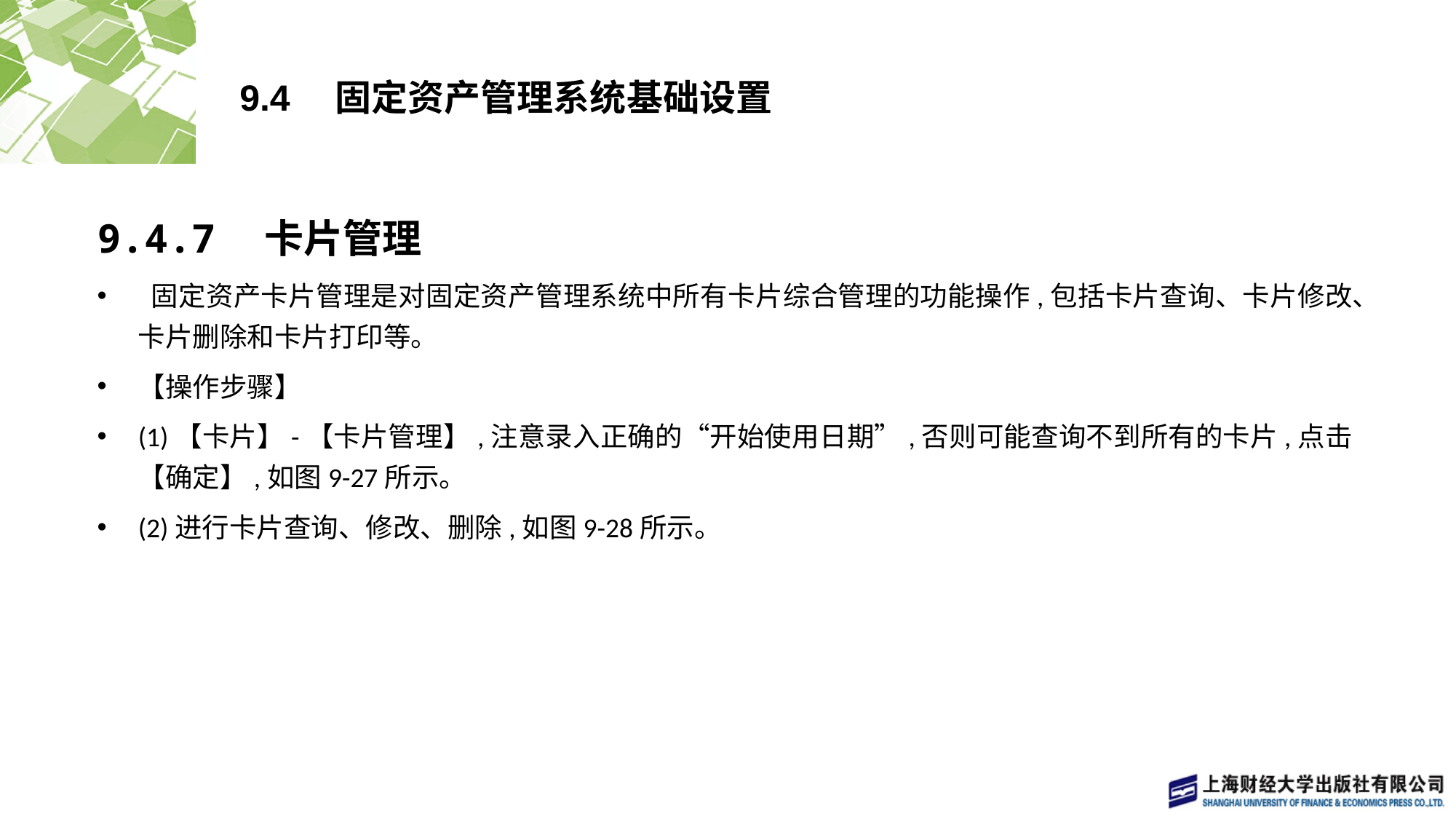

# 9.4　固定资产管理系统基础设置
9.4.7　卡片管理
 固定资产卡片管理是对固定资产管理系统中所有卡片综合管理的功能操作,包括卡片查询、卡片修改、卡片删除和卡片打印等。
【操作步骤】
(1)【卡片】-【卡片管理】,注意录入正确的“开始使用日期”,否则可能查询不到所有的卡片,点击【确定】,如图9-27所示。
(2)进行卡片查询、修改、删除,如图9-28所示。